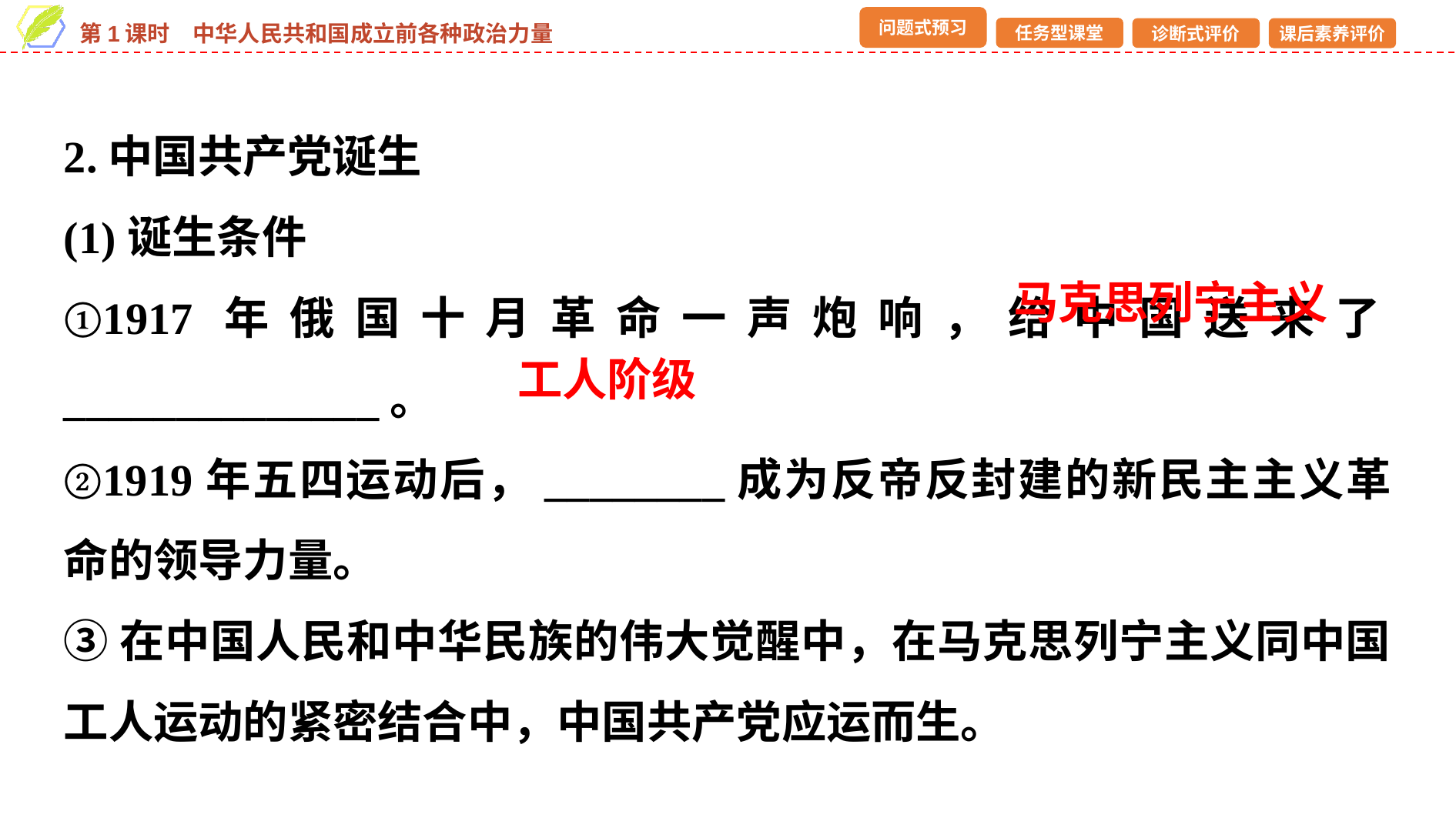

2.中国共产党诞生
(1)诞生条件
①1917年俄国十月革命一声炮响，给中国送来了______________。
②1919年五四运动后，________成为反帝反封建的新民主主义革命的领导力量。
③在中国人民和中华民族的伟大觉醒中，在马克思列宁主义同中国工人运动的紧密结合中，中国共产党应运而生。
马克思列宁主义
工人阶级